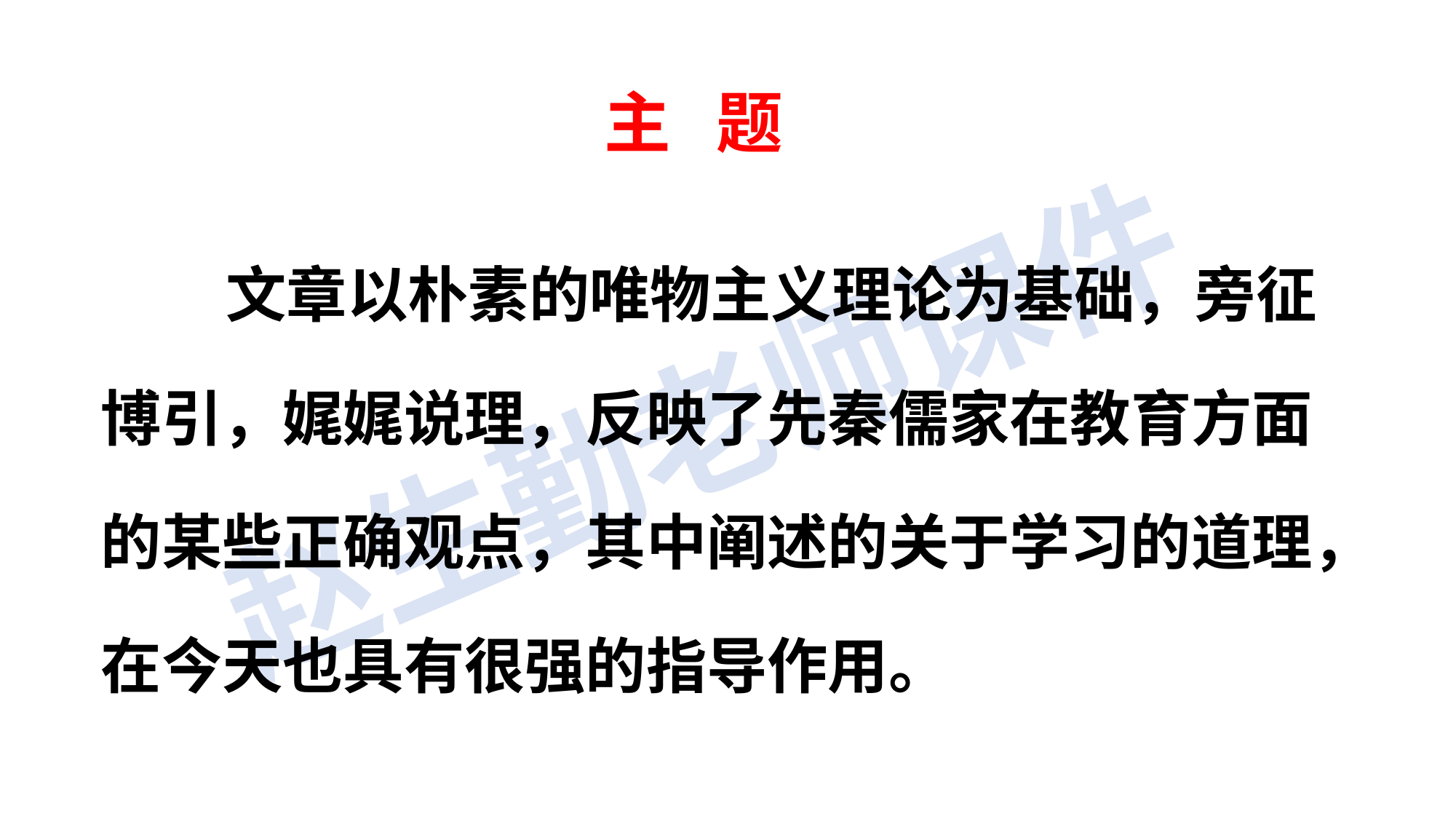

主   题
        文章以朴素的唯物主义理论为基础，旁征博引，娓娓说理，反映了先秦儒家在教育方面的某些正确观点，其中阐述的关于学习的道理，在今天也具有很强的指导作用。